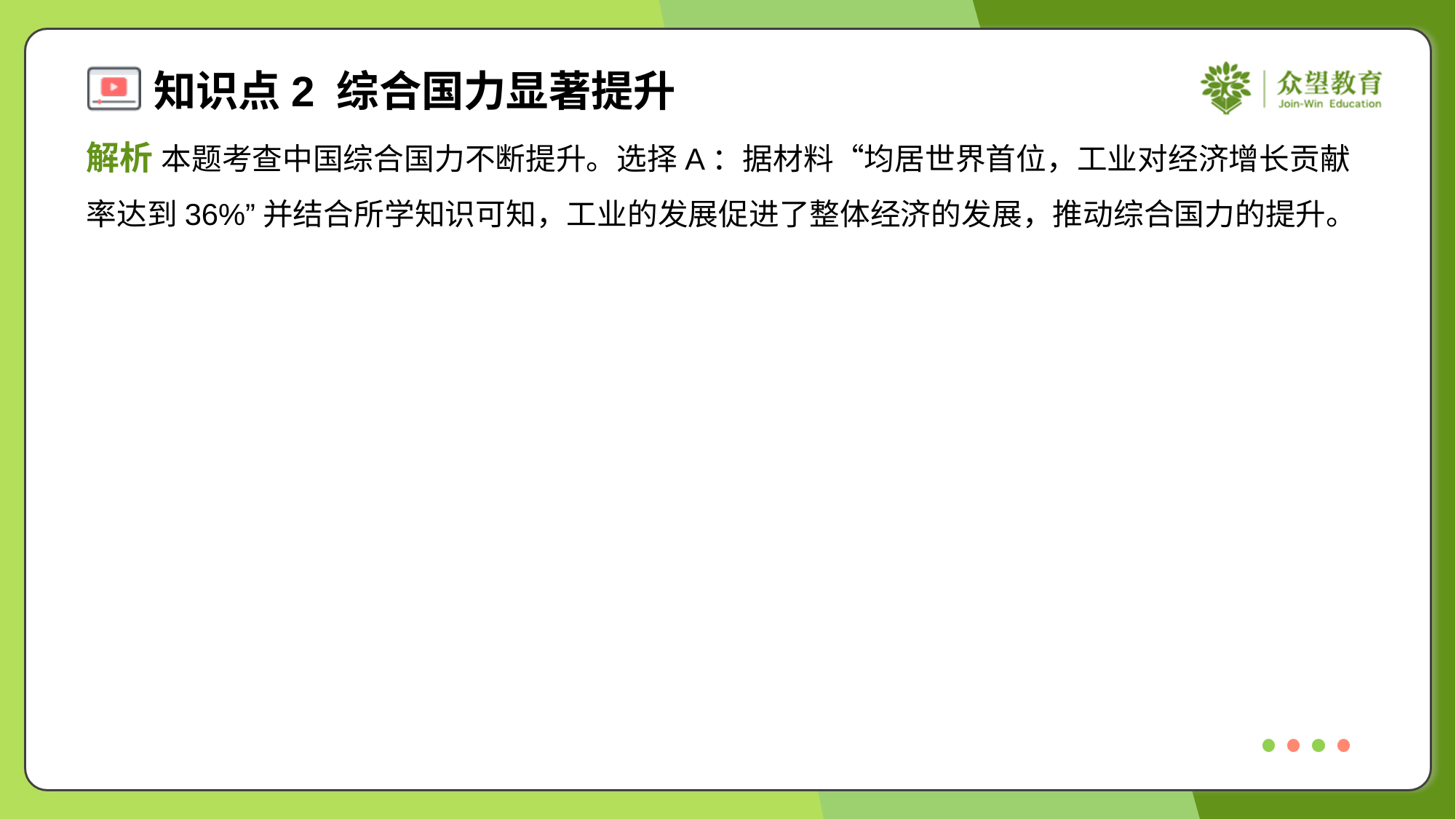

解析 本题考查中国综合国力不断提升。选择A：据材料“均居世界首位，工业对经济增长贡献
率达到36%”并结合所学知识可知，工业的发展促进了整体经济的发展，推动综合国力的提升。